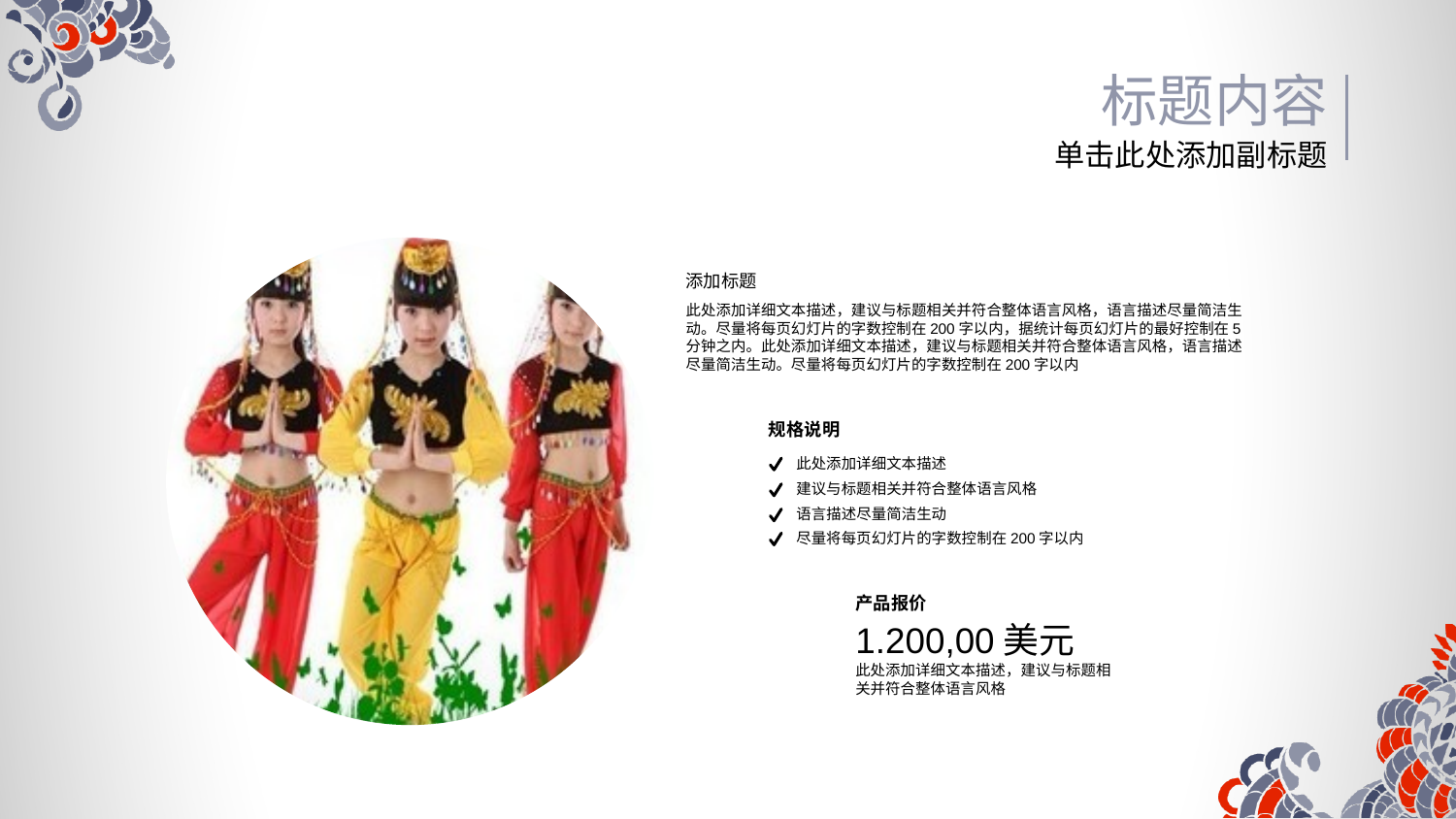

标题内容
单击此处添加副标题

添加标题
此处添加详细文本描述，建议与标题相关并符合整体语言风格，语言描述尽量简洁生动。尽量将每页幻灯片的字数控制在200字以内，据统计每页幻灯片的最好控制在5分钟之内。此处添加详细文本描述，建议与标题相关并符合整体语言风格，语言描述尽量简洁生动。尽量将每页幻灯片的字数控制在200字以内
规格说明
此处添加详细文本描述

建议与标题相关并符合整体语言风格

语言描述尽量简洁生动

尽量将每页幻灯片的字数控制在200字以内

产品报价
1.200,00美元
此处添加详细文本描述，建议与标题相关并符合整体语言风格